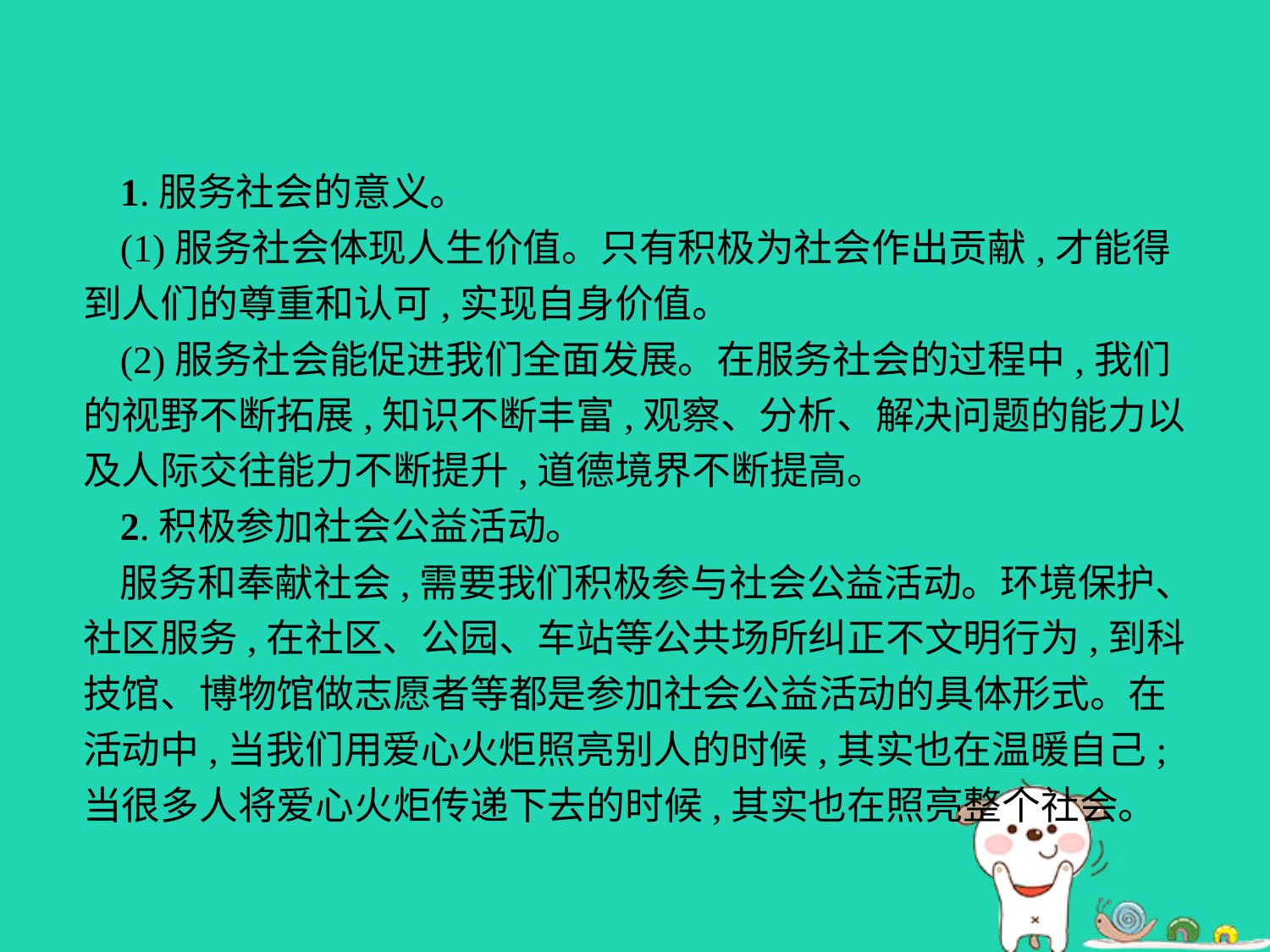

1.服务社会的意义。
(1)服务社会体现人生价值。只有积极为社会作出贡献,才能得到人们的尊重和认可,实现自身价值。
(2)服务社会能促进我们全面发展。在服务社会的过程中,我们的视野不断拓展,知识不断丰富,观察、分析、解决问题的能力以及人际交往能力不断提升,道德境界不断提高。
2.积极参加社会公益活动。
服务和奉献社会,需要我们积极参与社会公益活动。环境保护、社区服务,在社区、公园、车站等公共场所纠正不文明行为,到科技馆、博物馆做志愿者等都是参加社会公益活动的具体形式。在活动中,当我们用爱心火炬照亮别人的时候,其实也在温暖自己;当很多人将爱心火炬传递下去的时候,其实也在照亮整个社会。